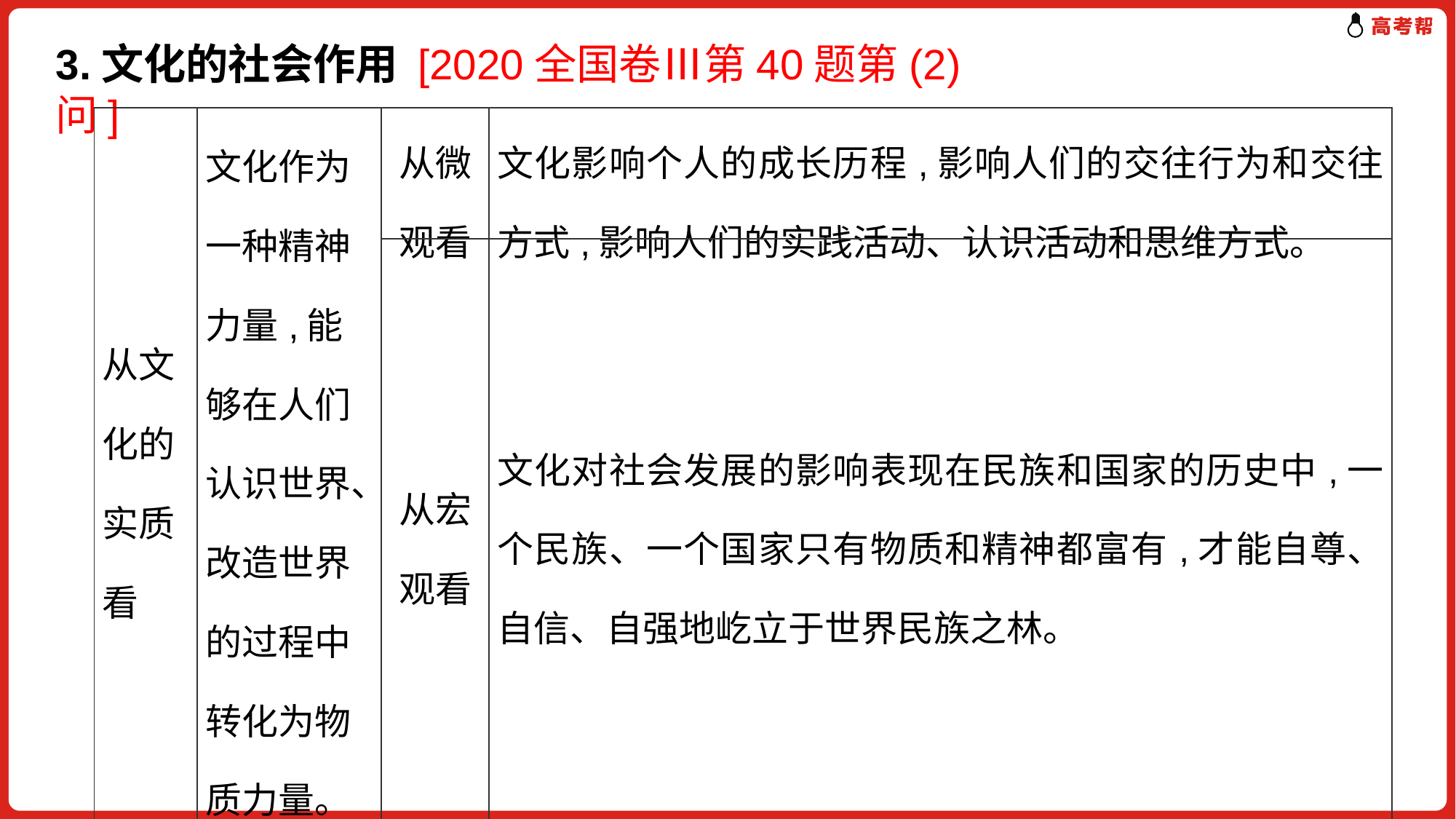

3.文化的社会作用 [2020全国卷Ⅲ第40题第(2)问]

| 从文化的实质看 | 文化作为一种精神力量,能够在人们认识世界、改造世界的过程中转化为物质力量。 | 从微观看 | 文化影响个人的成长历程,影响人们的交往行为和交往方式,影响人们的实践活动、认识活动和思维方式。 |
| --- | --- | --- | --- |
|  |  | 从宏观看 | 文化对社会发展的影响表现在民族和国家的历史中,一个民族、一个国家只有物质和精神都富有,才能自尊、自信、自强地屹立于世界民族之林。 |